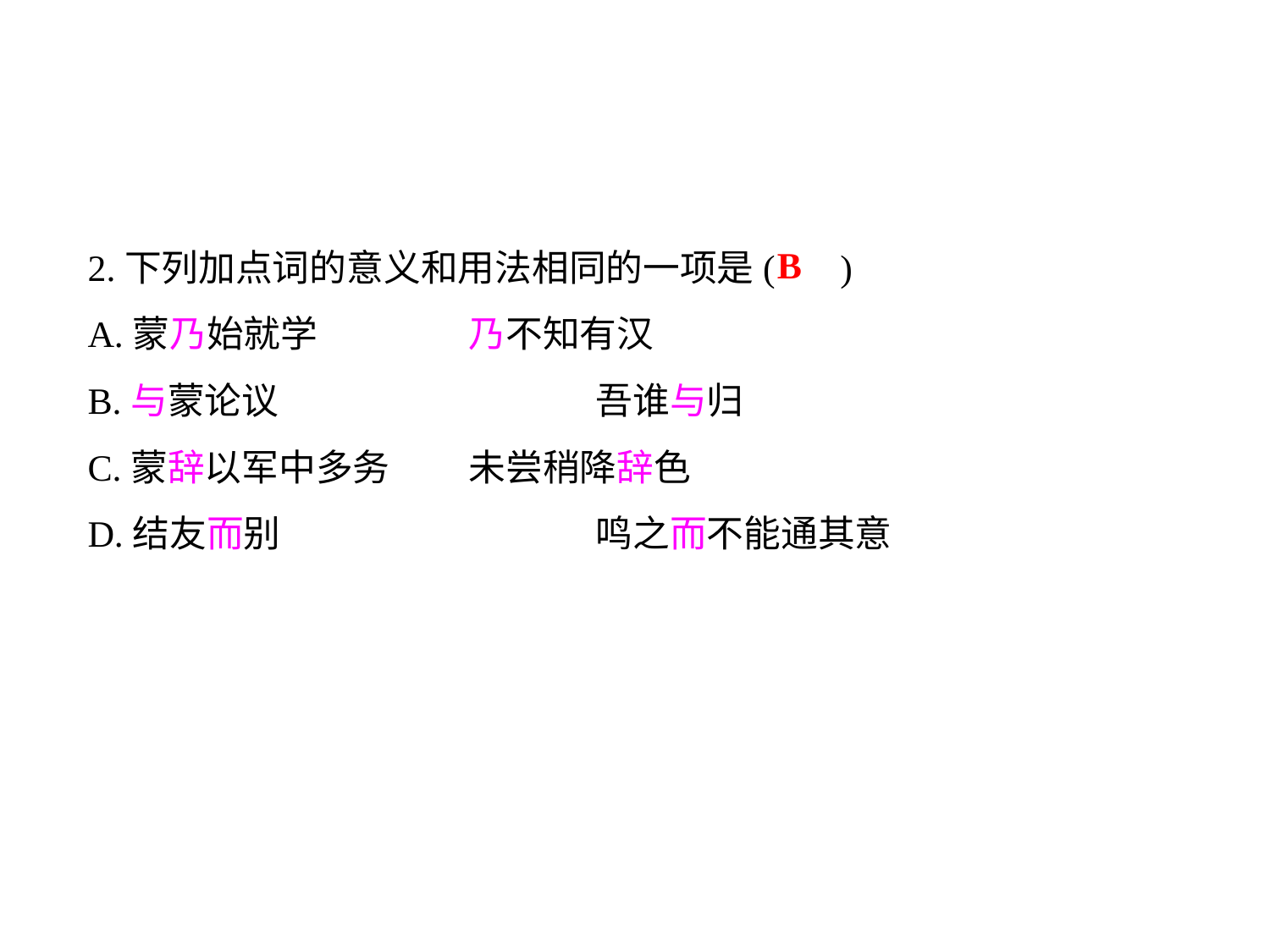

2.下列加点词的意义和用法相同的一项是(       )
A.蒙乃始就学		乃不知有汉
B.与蒙论议			吾谁与归
C.蒙辞以军中多务	未尝稍降辞色
D.结友而别			鸣之而不能通其意
B